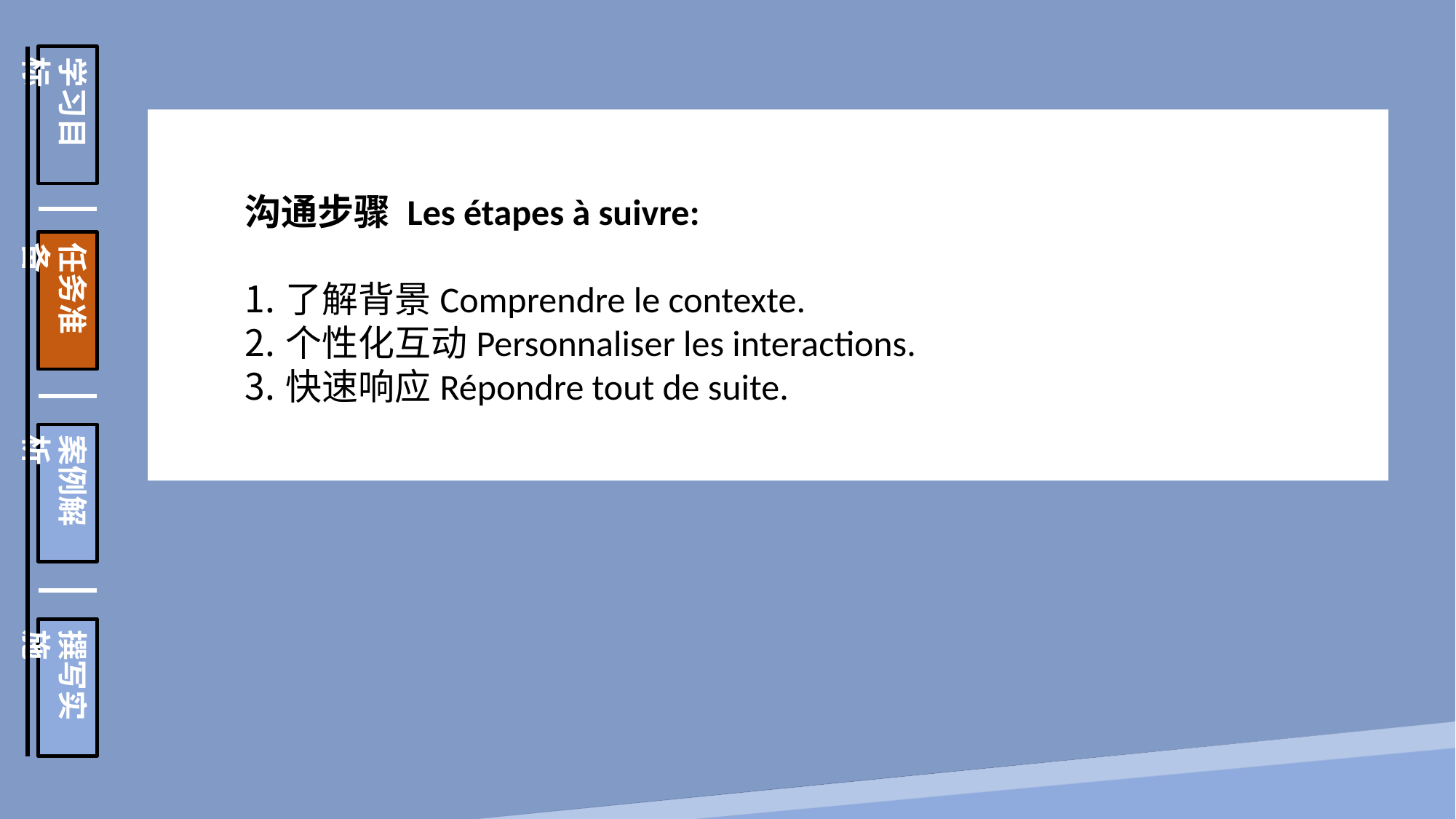

学习目标
任务准备
案例解析
撰写实施

沟通步骤 Les étapes à suivre:

了解背景Comprendre le contexte.
个性化互动Personnaliser les interactions.
快速响应Répondre tout de suite.